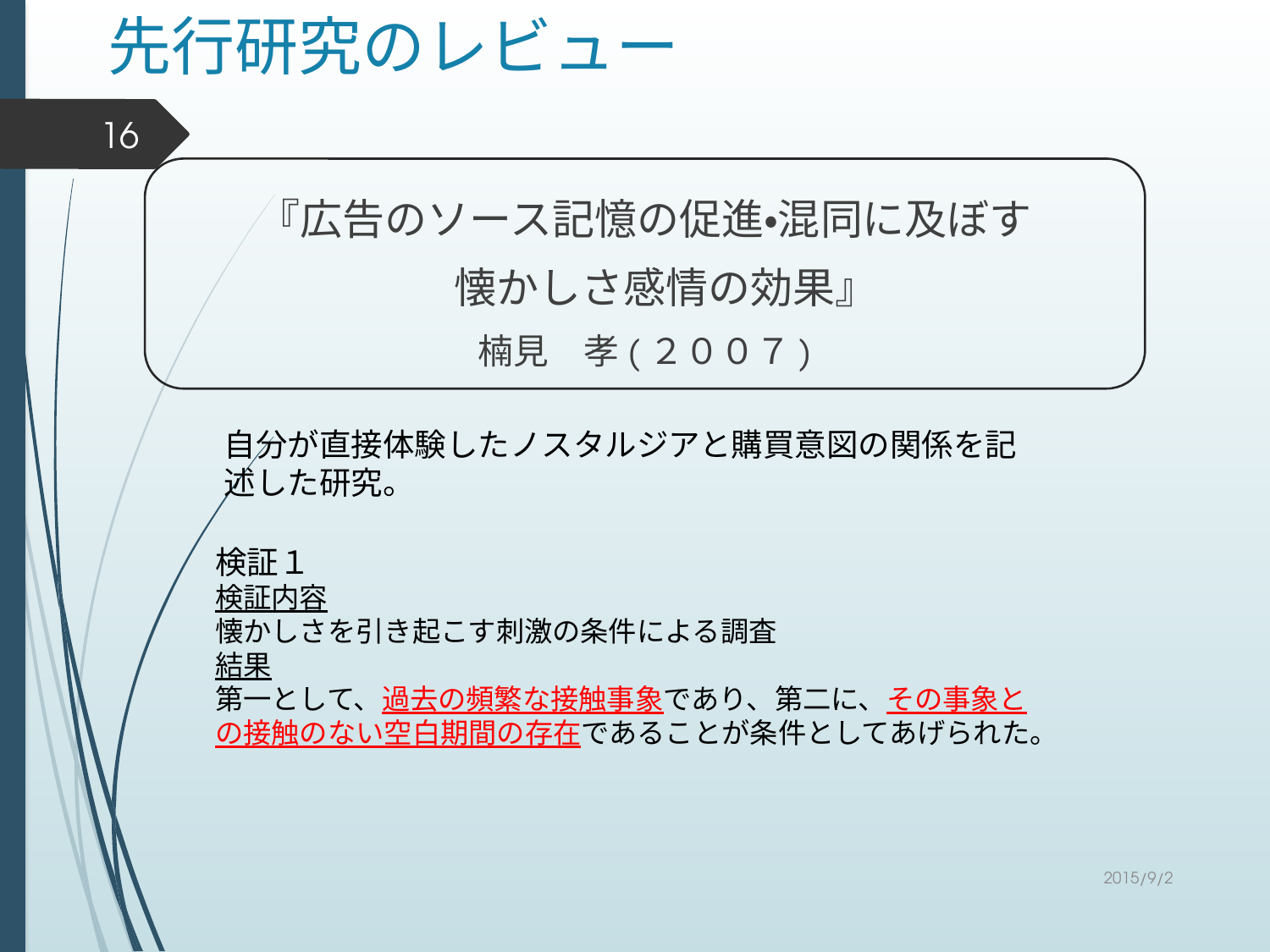

# 先行研究のレビュー
16

『広告のソース記憶の促進・混同に及ぼす
　懐かしさ感情の効果』
楠見　孝(２００７)
自分が直接体験したノスタルジアと購買意図の関係を記述した研究。
検証１
検証内容
懐かしさを引き起こす刺激の条件による調査
結果
第一として、過去の頻繁な接触事象であり、第二に、その事象との接触のない空白期間の存在であることが条件としてあげられた。
2015/9/2